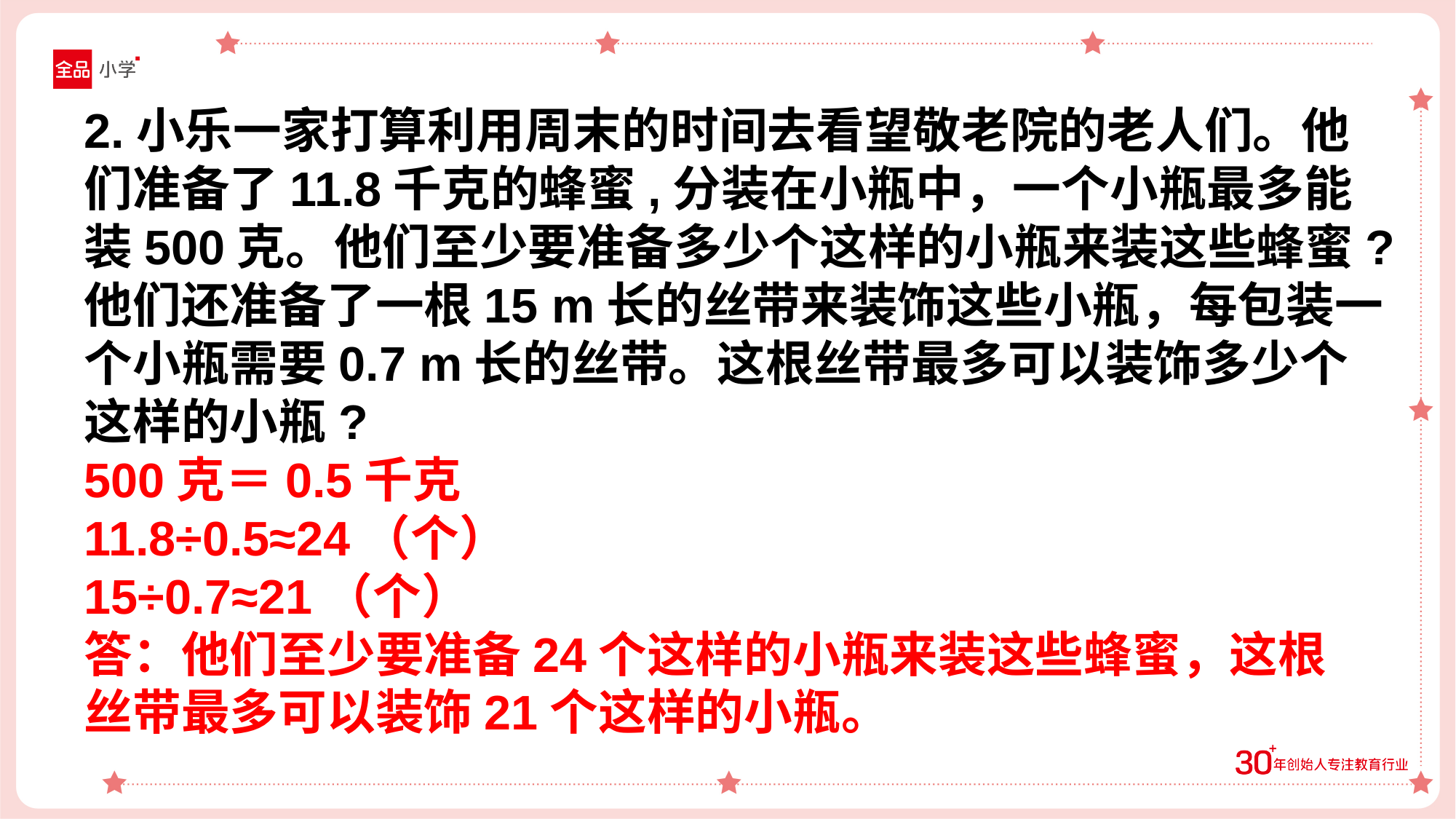

2.小乐一家打算利用周末的时间去看望敬老院的老人们。他
们准备了11.8千克的蜂蜜,分装在小瓶中，一个小瓶最多能
装500克。他们至少要准备多少个这样的小瓶来装这些蜂蜜?
他们还准备了一根15 m长的丝带来装饰这些小瓶，每包装一
个小瓶需要0.7 m长的丝带。这根丝带最多可以装饰多少个
这样的小瓶?
500克＝0.5千克
11.8÷0.5≈24（个）
15÷0.7≈21（个）
答：他们至少要准备24个这样的小瓶来装这些蜂蜜，这根
丝带最多可以装饰21个这样的小瓶。